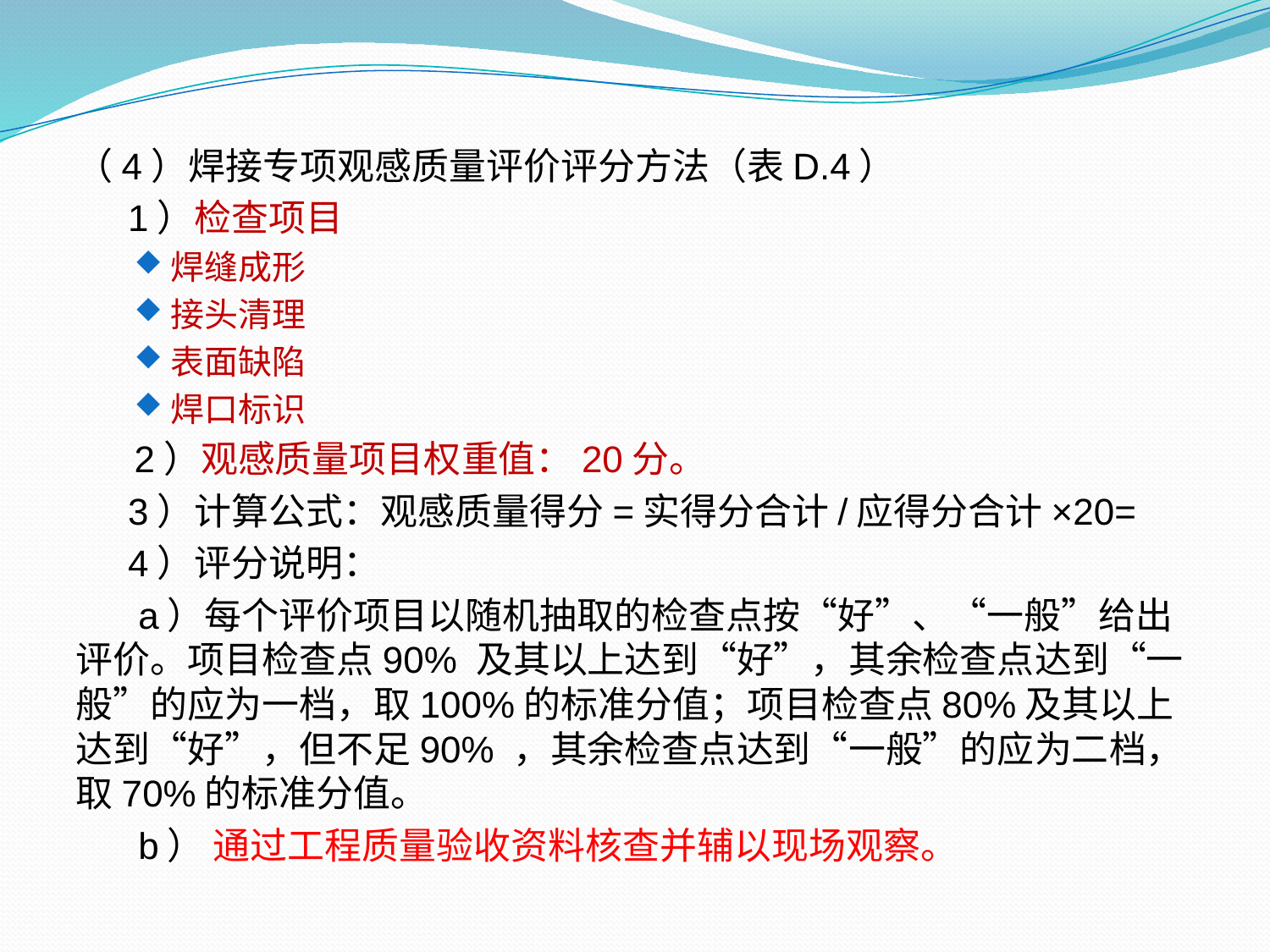

（4）焊接专项观感质量评价评分方法（表D.4）
     1）检查项目
焊缝成形
接头清理
表面缺陷
焊口标识
2）观感质量项目权重值：20分。
     3）计算公式：观感质量得分=实得分合计/应得分合计×20=
     4）评分说明：
      a）每个评价项目以随机抽取的检查点按“好”、“一般”给出评价。项目检查点90% 及其以上达到“好”，其余检查点达到“一般”的应为一档，取100%的标准分值；项目检查点80%及其以上达到“好”，但不足90% ，其余检查点达到“一般”的应为二档，取70%的标准分值。
      b） 通过工程质量验收资料核查并辅以现场观察。